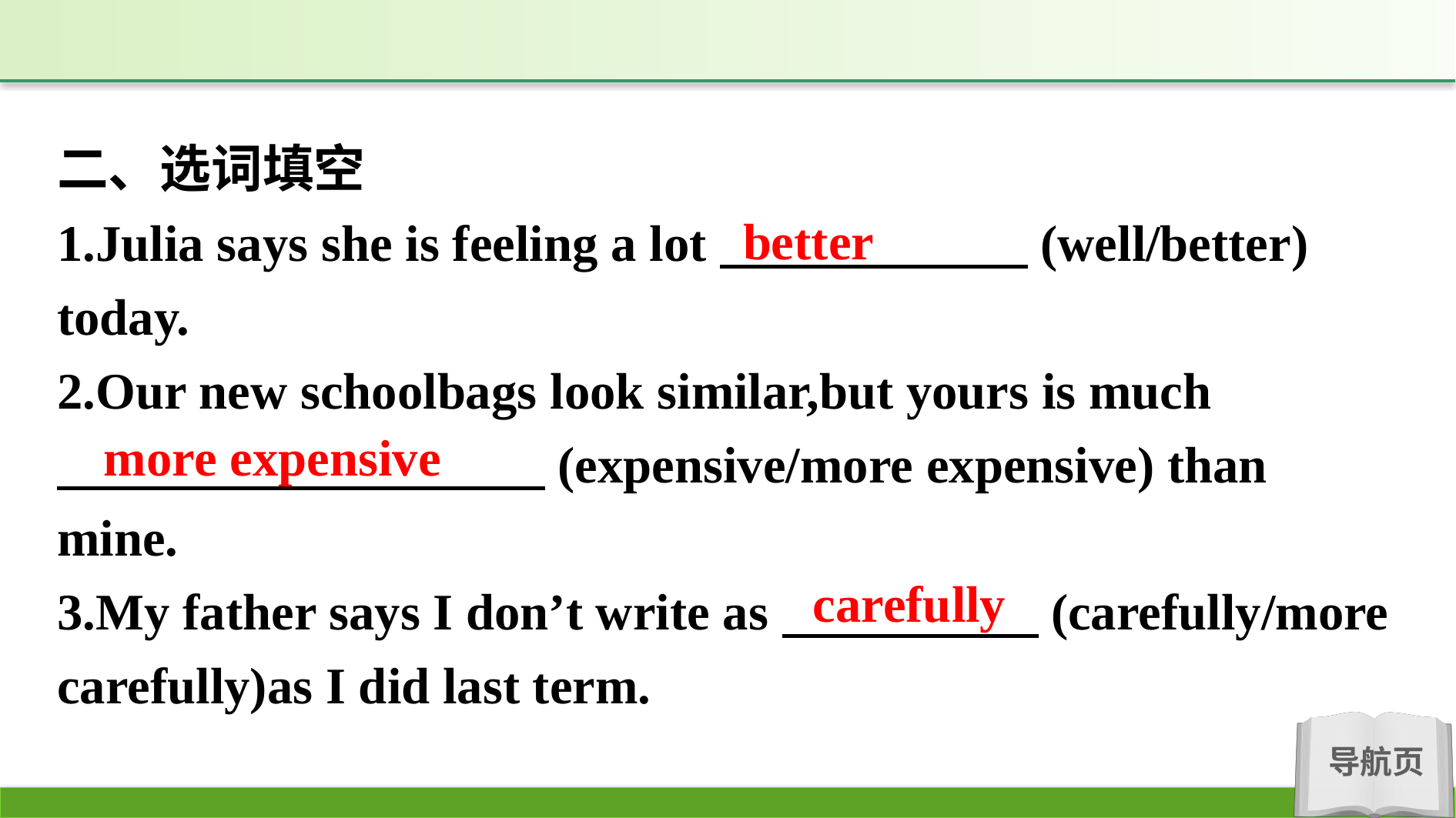

二、选词填空
1.Julia says she is feeling a lot　　　　　　(well/better) today.
2.Our new schoolbags look similar,but yours is much
　　　　　　　　　 (expensive/more expensive) than mine.
3.My father says I don’t write as　　　　　(carefully/more carefully)as I did last term.
better
more expensive
carefully